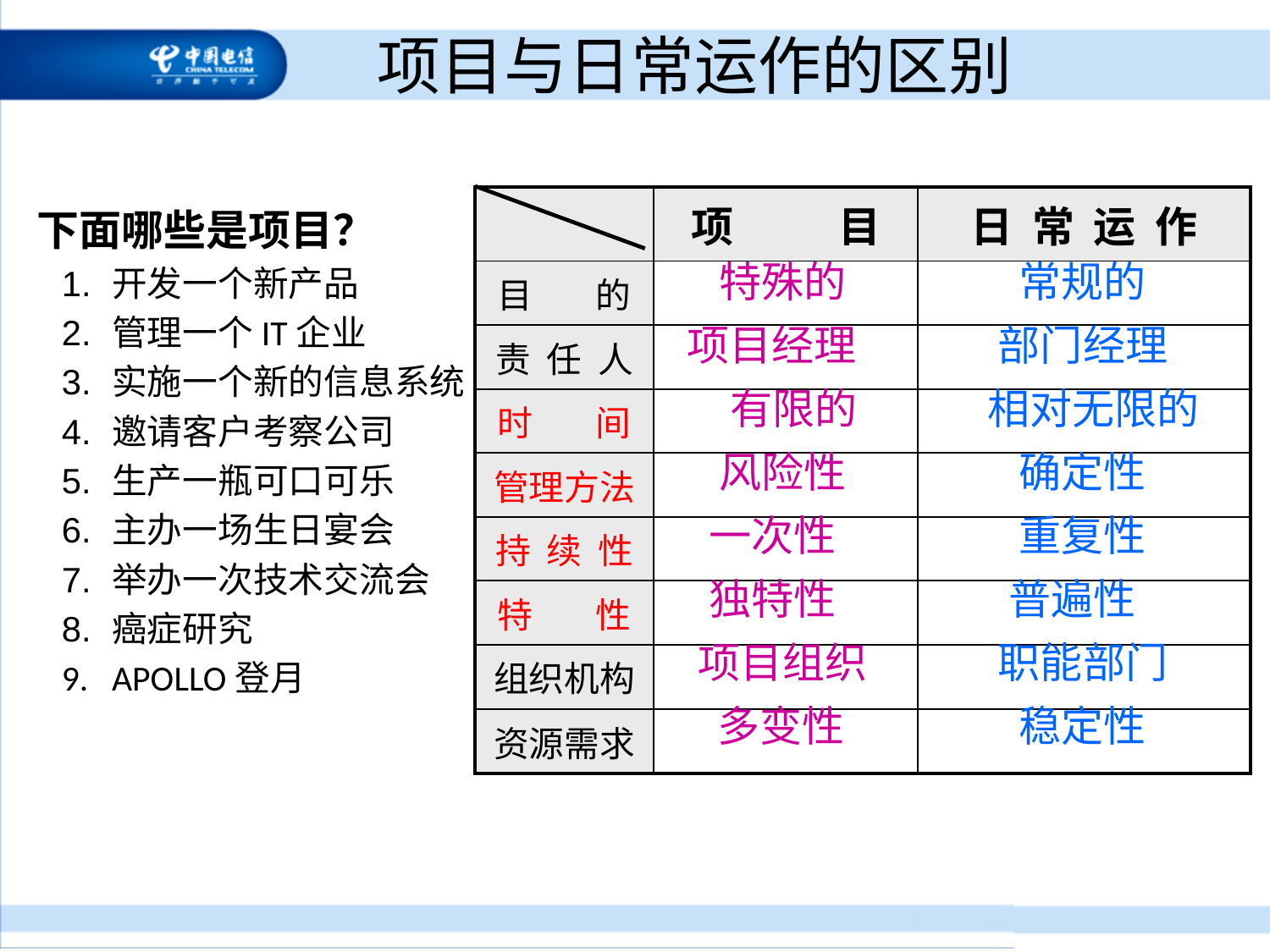

项目与日常运作的区别

|  | 项 目 | 日 常 运 作 |
| --- | --- | --- |
| 目 的 |  |  |
| 责 任 人 |  |  |
| 时 间 |  |  |
| 管理方法 |  |  |
| 持 续 性 |  |  |
| 特 性 |  |  |
| 组织机构 |  |  |
| 资源需求 |  |  |
下面哪些是项目？
开发一个新产品
管理一个IT企业
实施一个新的信息系统
邀请客户考察公司
生产一瓶可口可乐
主办一场生日宴会
举办一次技术交流会
癌症研究
APOLLO登月

特殊的
常规的
项目经理
部门经理
有限的
相对无限的
风险性
确定性
一次性
重复性
独特性
普遍性
项目组织
职能部门
多变性
稳定性